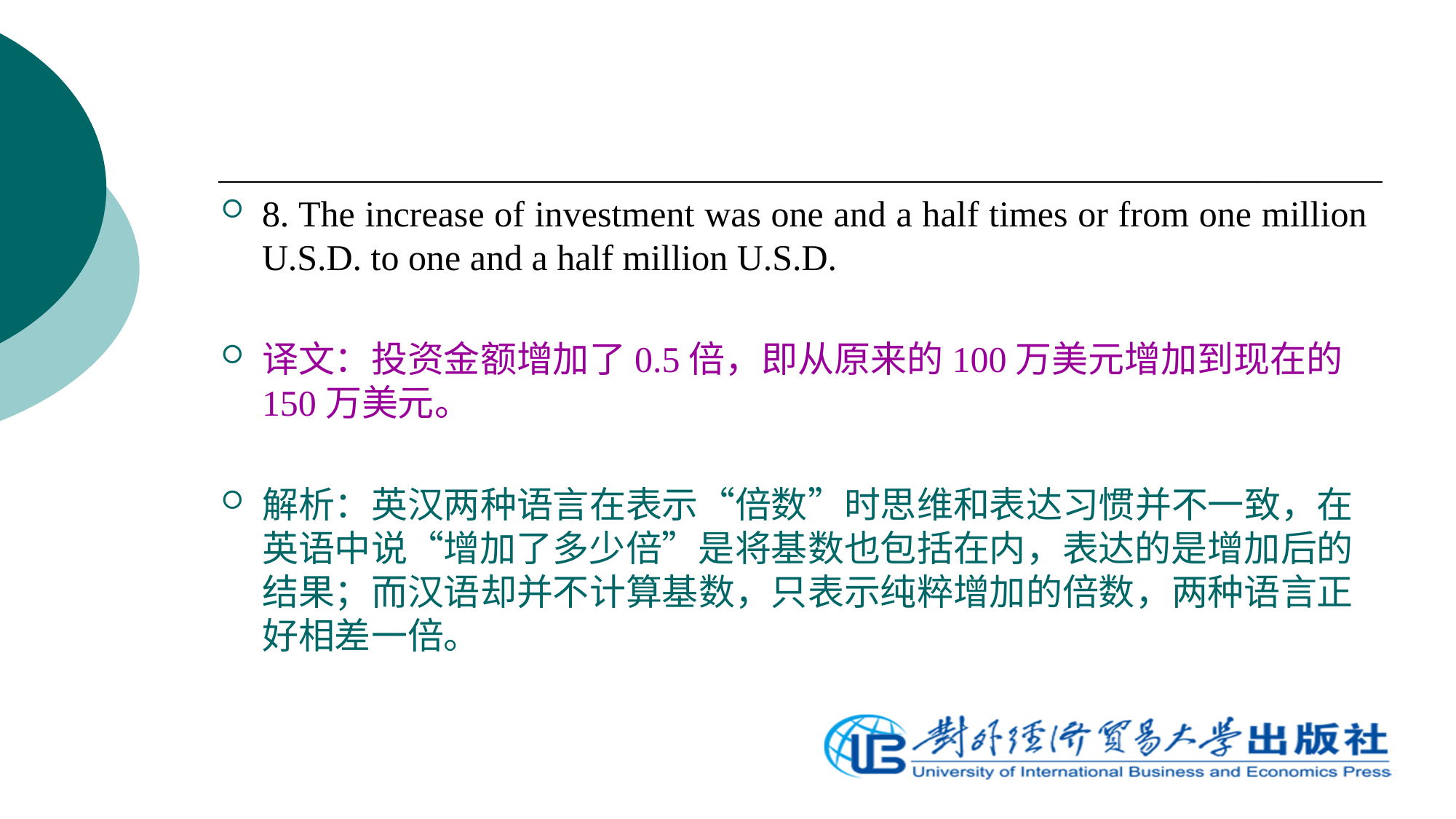

8. The increase of investment was one and a half times or from one million U.S.D. to one and a half million U.S.D.

译文：投资金额增加了0.5倍，即从原来的100万美元增加到现在的150万美元。

解析：英汉两种语言在表示“倍数”时思维和表达习惯并不一致，在英语中说“增加了多少倍”是将基数也包括在内，表达的是增加后的结果；而汉语却并不计算基数，只表示纯粹增加的倍数，两种语言正好相差一倍。